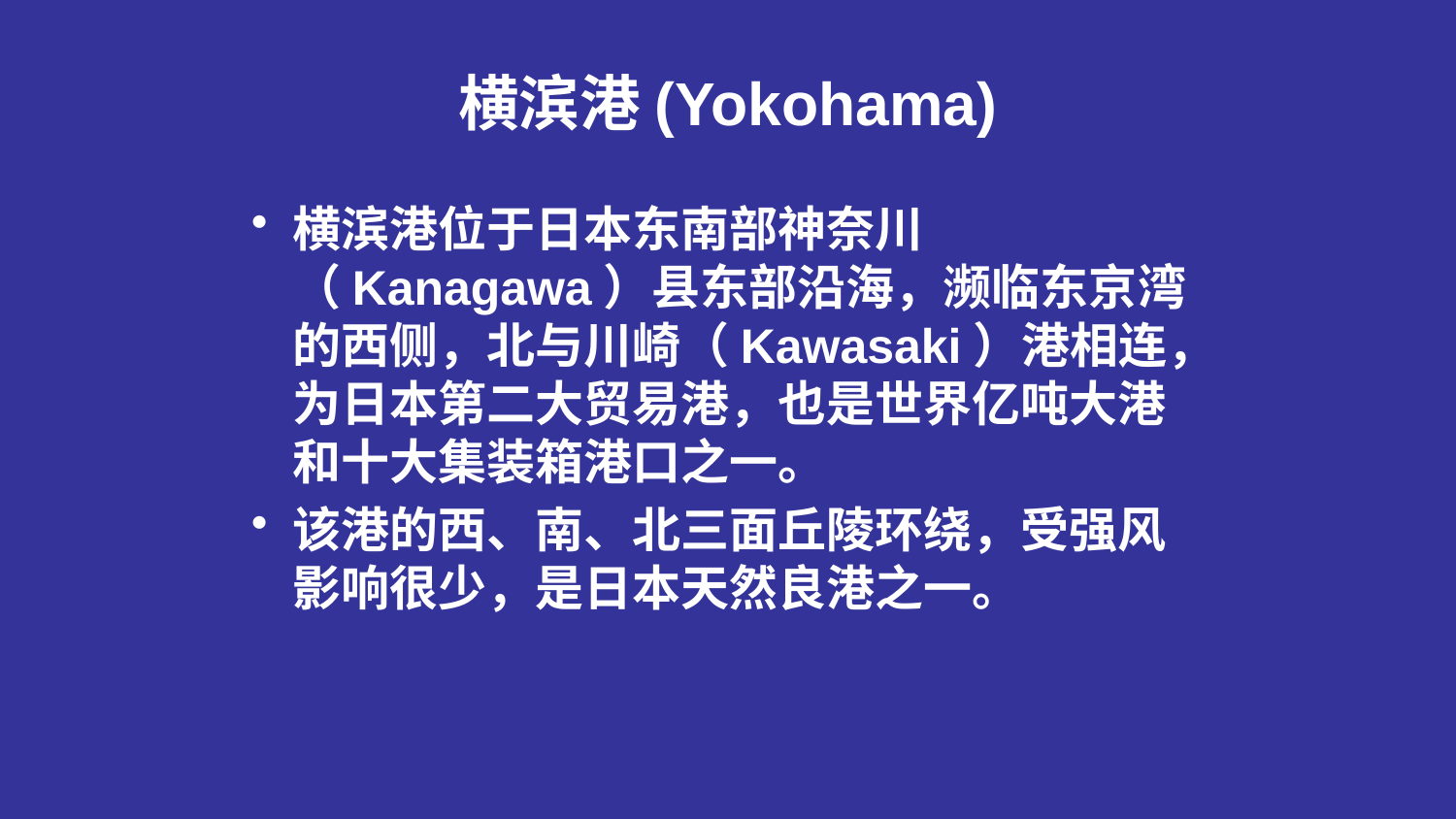

# 横滨港(Yokohama)
横滨港位于日本东南部神奈川（Kanagawa）县东部沿海，濒临东京湾的西侧，北与川崎（Kawasaki）港相连，为日本第二大贸易港，也是世界亿吨大港和十大集装箱港口之一。
该港的西、南、北三面丘陵环绕，受强风影响很少，是日本天然良港之一。